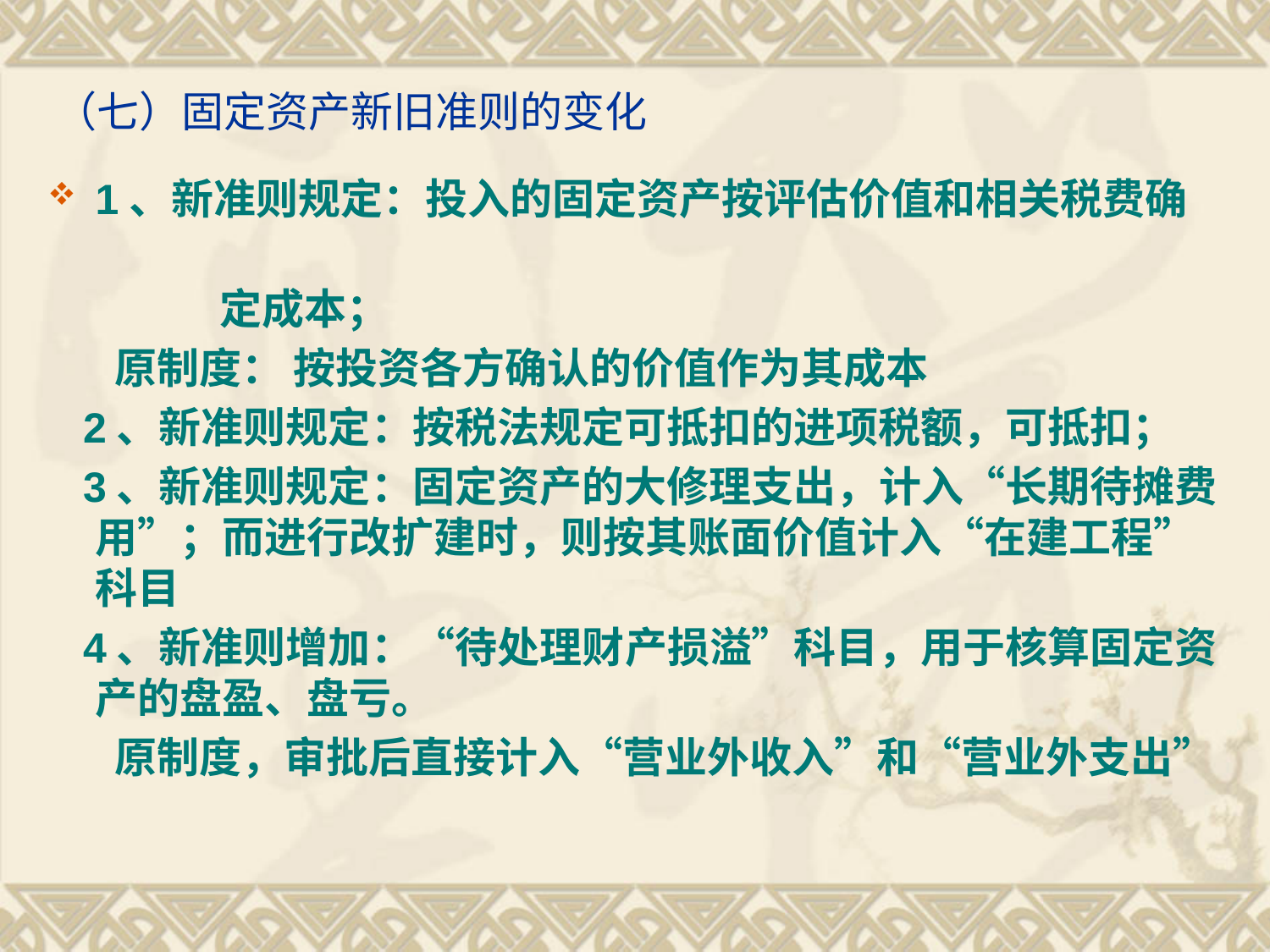

# （七）固定资产新旧准则的变化
1、新准则规定：投入的固定资产按评估价值和相关税费确
                 定成本；
      原制度： 按投资各方确认的价值作为其成本
   2、新准则规定：按税法规定可抵扣的进项税额，可抵扣；
   3、新准则规定：固定资产的大修理支出，计入“长期待摊费用”；而进行改扩建时，则按其账面价值计入“在建工程”科目
   4、新准则增加：“待处理财产损溢”科目，用于核算固定资产的盘盈、盘亏。
      原制度，审批后直接计入“营业外收入”和“营业外支出”